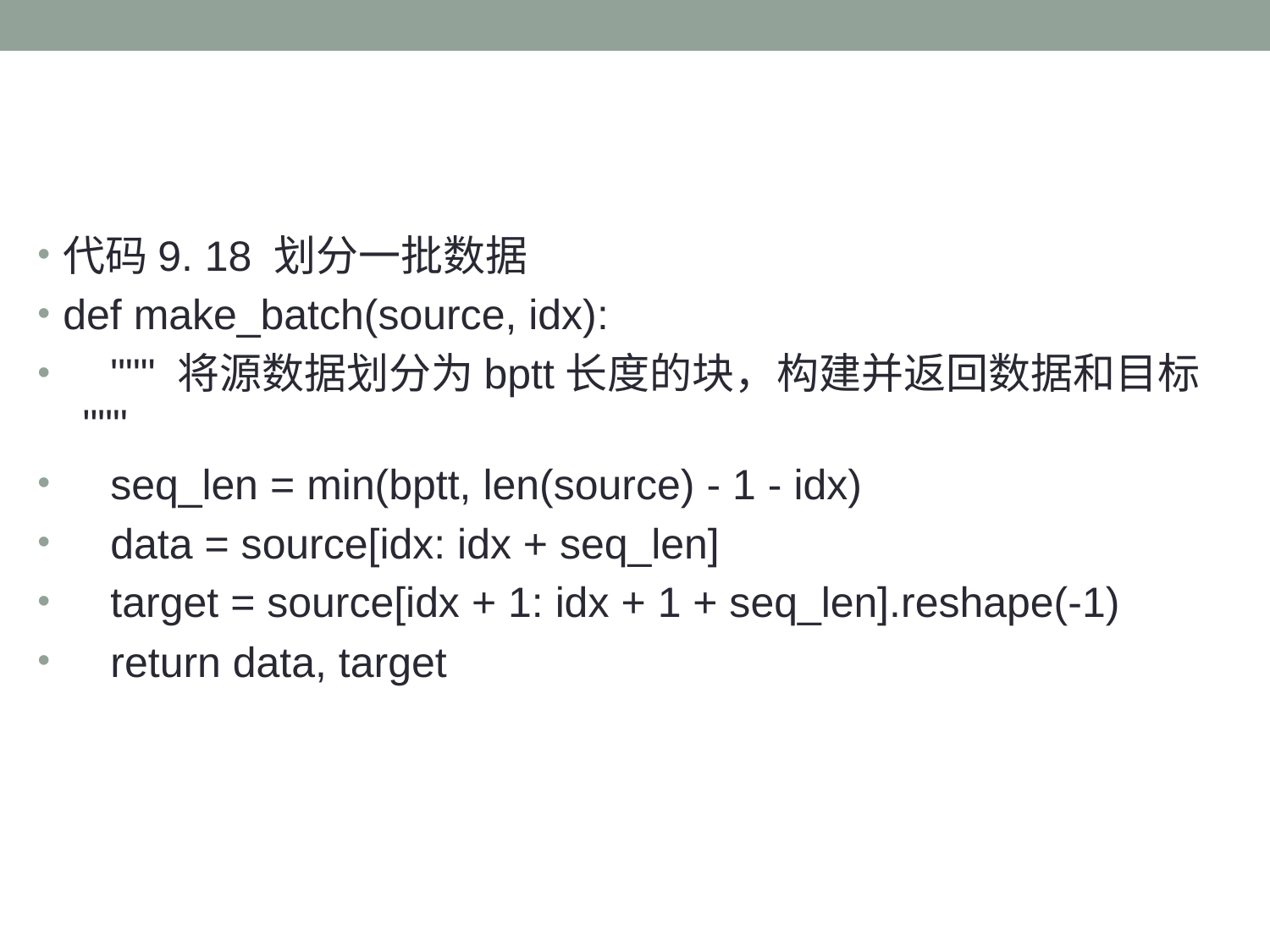

#
代码9. 18 划分一批数据
def make_batch(source, idx):
    """ 将源数据划分为bptt长度的块，构建并返回数据和目标 """
    seq_len = min(bptt, len(source) - 1 - idx)
    data = source[idx: idx + seq_len]
    target = source[idx + 1: idx + 1 + seq_len].reshape(-1)
    return data, target